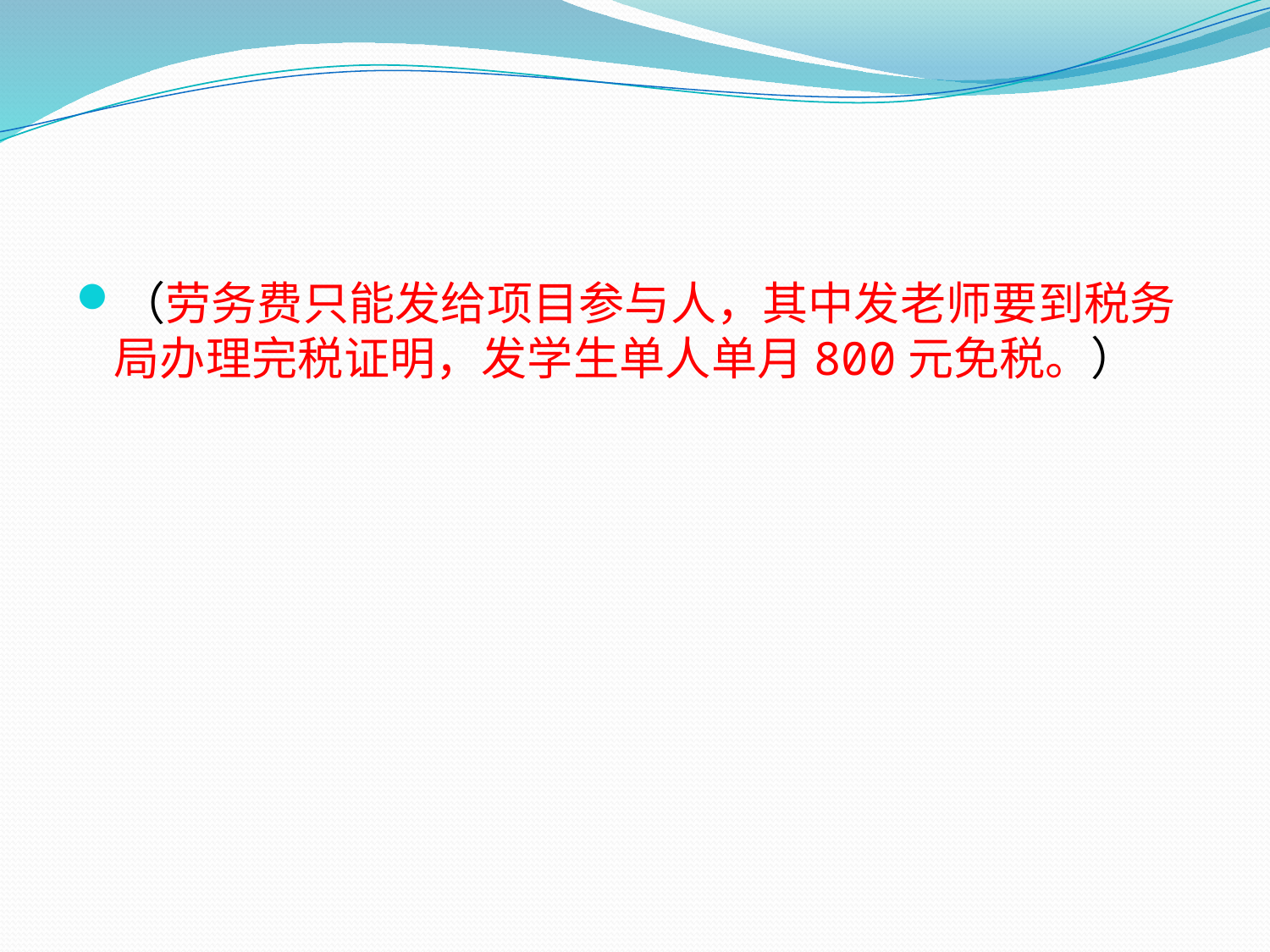

#
（劳务费只能发给项目参与人，其中发老师要到税务局办理完税证明，发学生单人单月800元免税。）